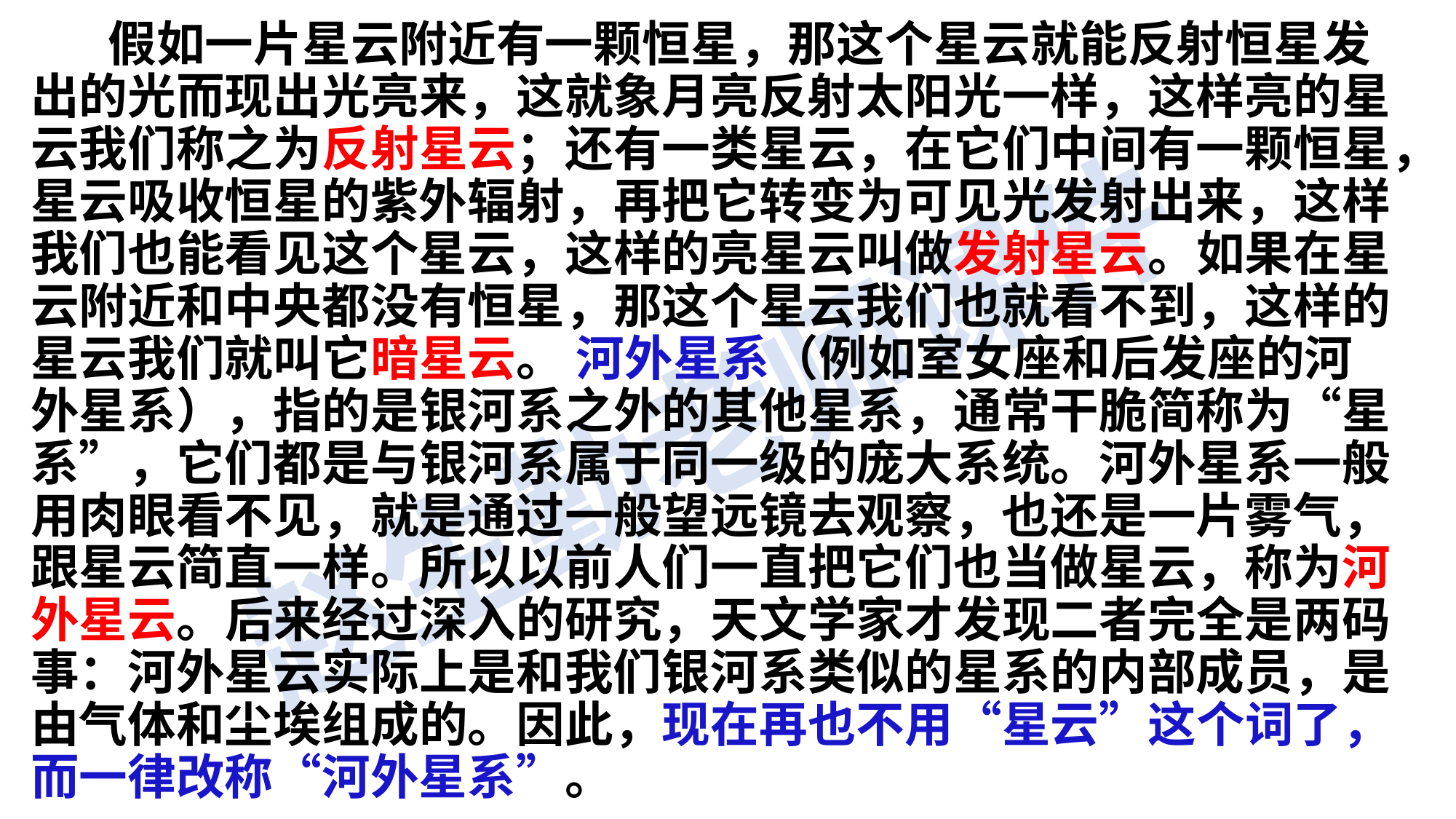

假如一片星云附近有一颗恒星，那这个星云就能反射恒星发出的光而现出光亮来，这就象月亮反射太阳光一样，这样亮的星云我们称之为反射星云；还有一类星云，在它们中间有一颗恒星，星云吸收恒星的紫外辐射，再把它转变为可见光发射出来，这样我们也能看见这个星云，这样的亮星云叫做发射星云。如果在星云附近和中央都没有恒星，那这个星云我们也就看不到，这样的星云我们就叫它暗星云。 河外星系（例如室女座和后发座的河外星系），指的是银河系之外的其他星系，通常干脆简称为“星系”，它们都是与银河系属于同一级的庞大系统。河外星系一般用肉眼看不见，就是通过一般望远镜去观察，也还是一片雾气，跟星云简直一样。所以以前人们一直把它们也当做星云，称为河外星云。后来经过深入的研究，天文学家才发现二者完全是两码事：河外星云实际上是和我们银河系类似的星系的内部成员，是由气体和尘埃组成的。因此，现在再也不用“星云”这个词了，而一律改称“河外星系”。